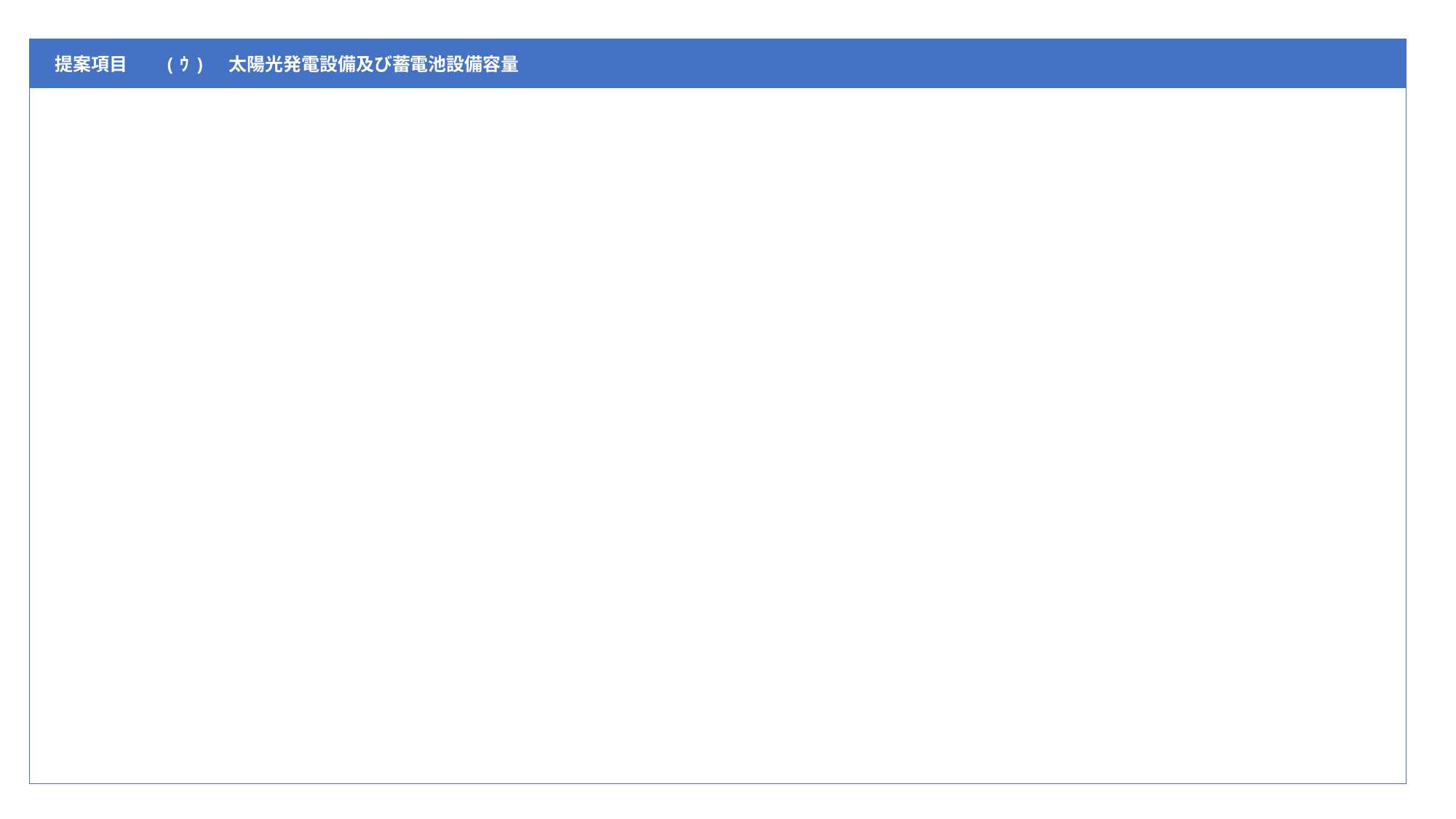

| 提案項目 | (ｳ)　太陽光発電設備及び蓄電池設備容量 |
| --- | --- |
|  |  |